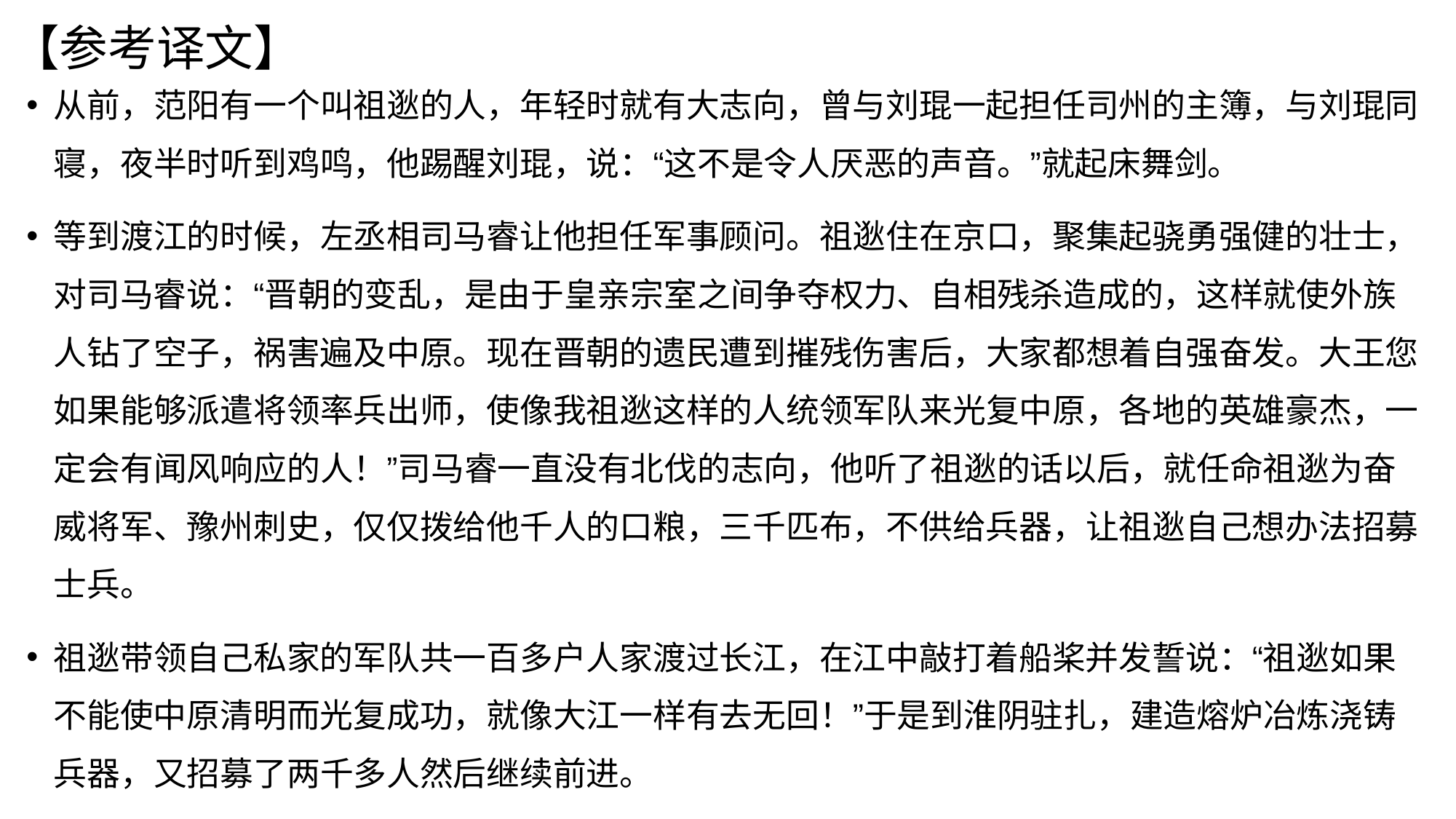

# 【参考译文】
从前，范阳有一个叫祖逖的人，年轻时就有大志向，曾与刘琨一起担任司州的主簿，与刘琨同寝，夜半时听到鸡鸣，他踢醒刘琨，说：“这不是令人厌恶的声音。”就起床舞剑。
等到渡江的时候，左丞相司马睿让他担任军事顾问。祖逖住在京口，聚集起骁勇强健的壮士，对司马睿说：“晋朝的变乱，是由于皇亲宗室之间争夺权力、自相残杀造成的，这样就使外族人钻了空子，祸害遍及中原。现在晋朝的遗民遭到摧残伤害后，大家都想着自强奋发。大王您如果能够派遣将领率兵出师，使像我祖逖这样的人统领军队来光复中原，各地的英雄豪杰，一定会有闻风响应的人！”司马睿一直没有北伐的志向，他听了祖逖的话以后，就任命祖逖为奋威将军、豫州刺史，仅仅拨给他千人的口粮，三千匹布，不供给兵器，让祖逖自己想办法招募士兵。
祖逖带领自己私家的军队共一百多户人家渡过长江，在江中敲打着船桨并发誓说：“祖逖如果不能使中原清明而光复成功，就像大江一样有去无回！”于是到淮阴驻扎，建造熔炉冶炼浇铸兵器，又招募了两千多人然后继续前进。